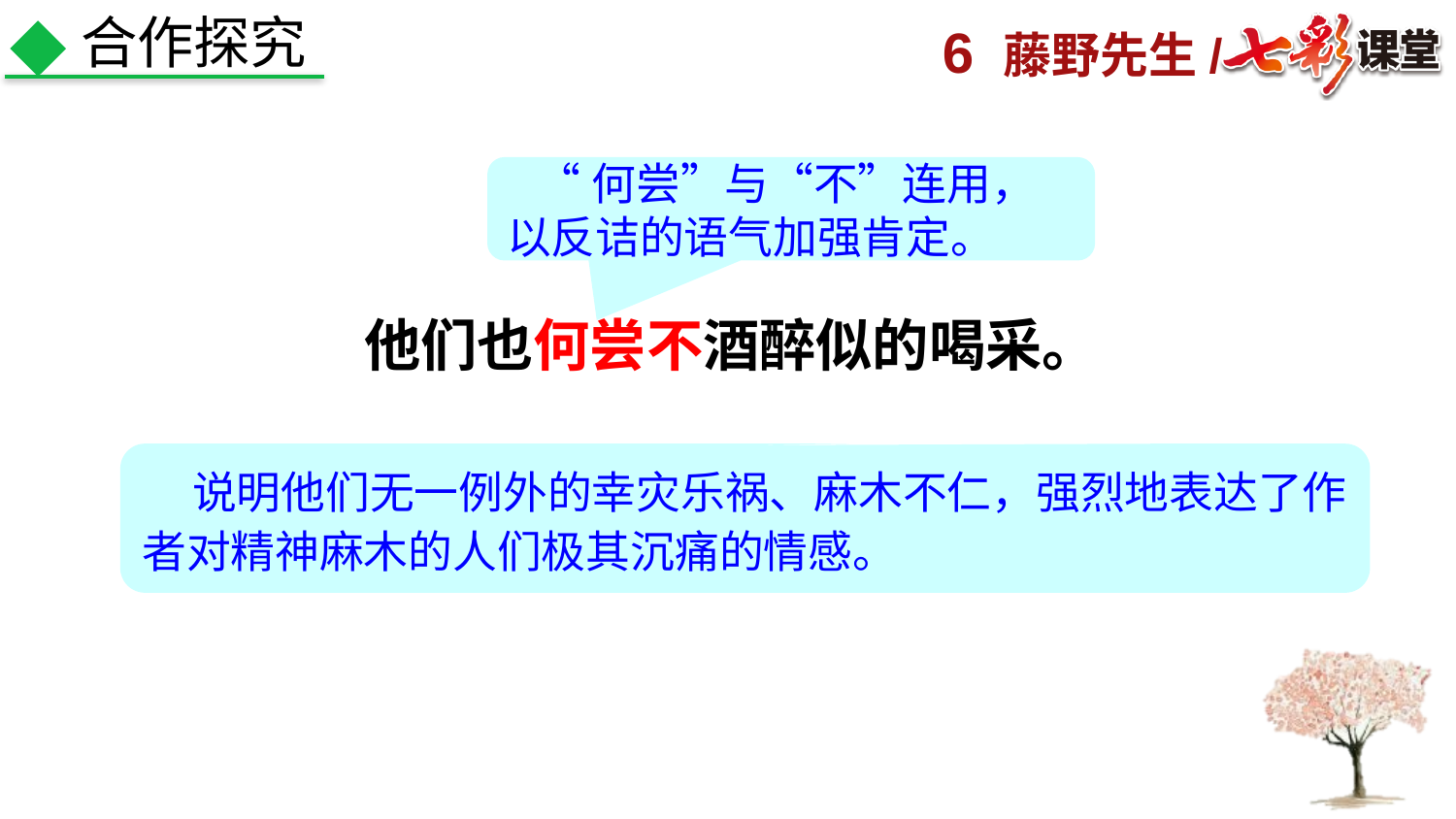

合作探究

   “何尝”与“不”连用，以反诘的语气加强肯定。
他们也何尝不酒醉似的喝采。
    说明他们无一例外的幸灾乐祸、麻木不仁，强烈地表达了作者对精神麻木的人们极其沉痛的情感。